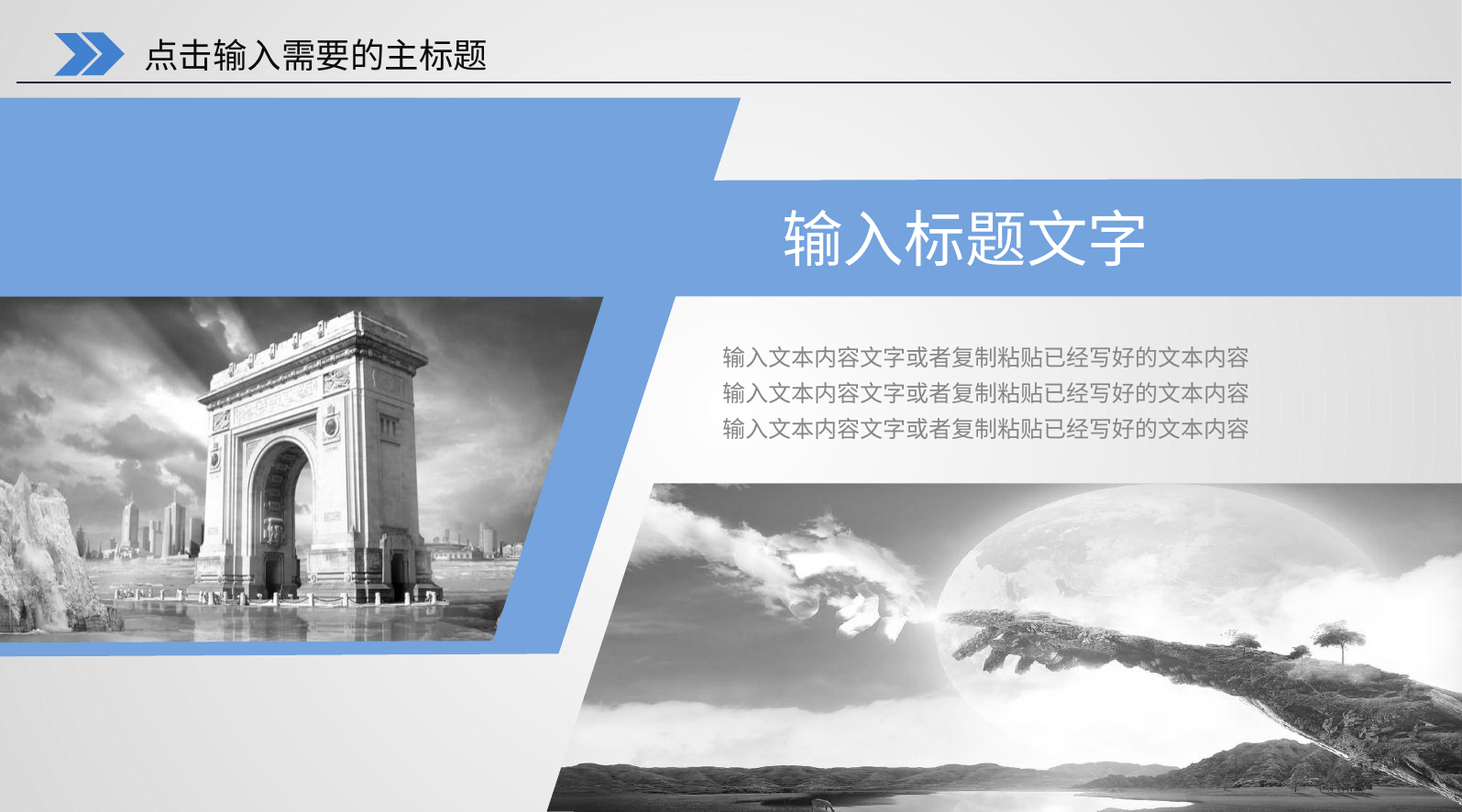

点击输入需要的主标题

输入标题文字

输入文本内容文字或者复制粘贴已经写好的文本内容
输入文本内容文字或者复制粘贴已经写好的文本内容
输入文本内容文字或者复制粘贴已经写好的文本内容